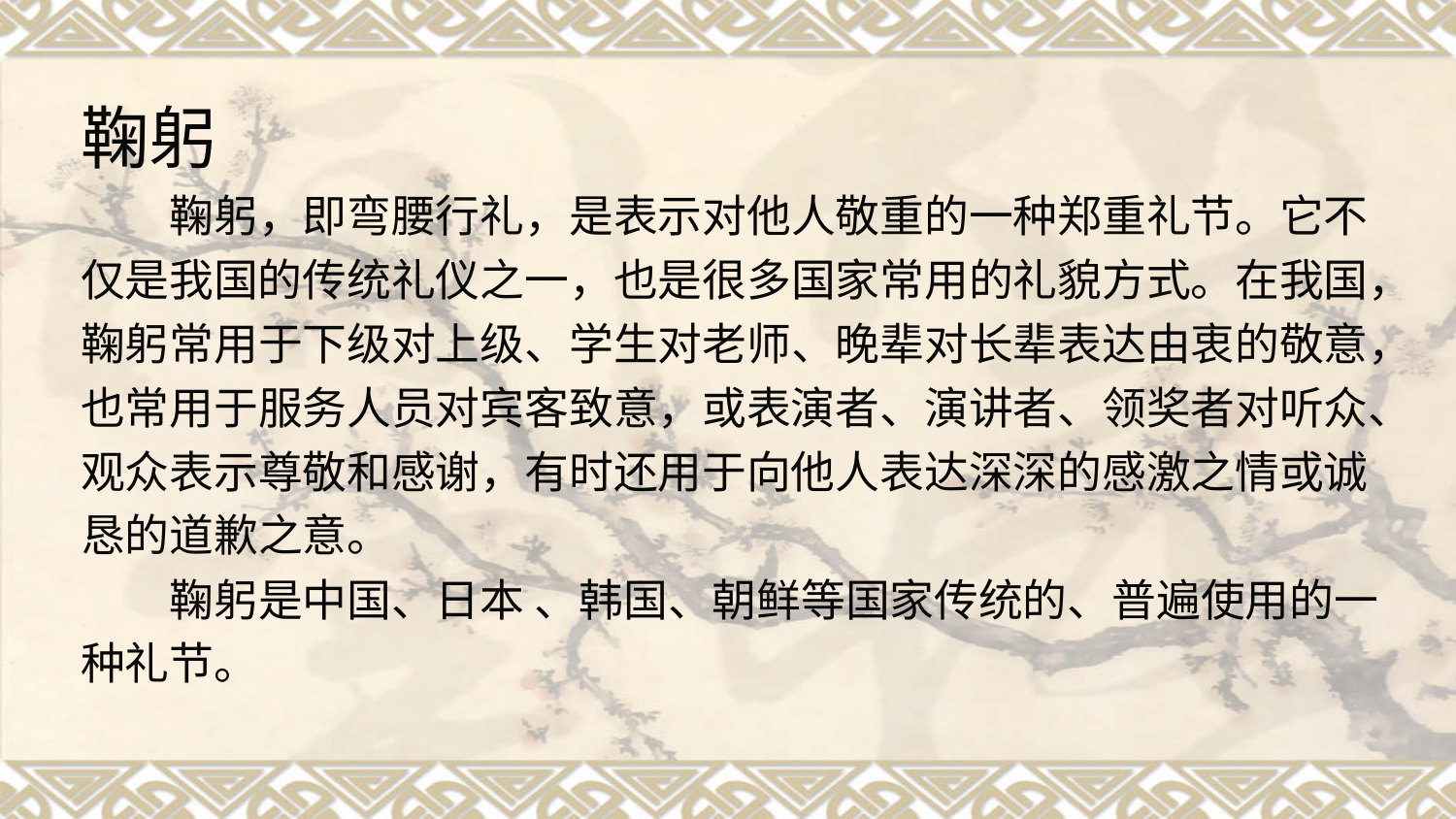

# 鞠躬 　　鞠躬，即弯腰行礼，是表示对他人敬重的一种郑重礼节。它不仅是我国的传统礼仪之一，也是很多国家常用的礼貌方式。在我国，鞠躬常用于下级对上级、学生对老师、晚辈对长辈表达由衷的敬意，也常用于服务人员对宾客致意，或表演者、演讲者、领奖者对听众、观众表示尊敬和感谢，有时还用于向他人表达深深的感激之情或诚恳的道歉之意。 　　鞠躬是中国、日本 、韩国、朝鲜等国家传统的、普遍使用的一种礼节。